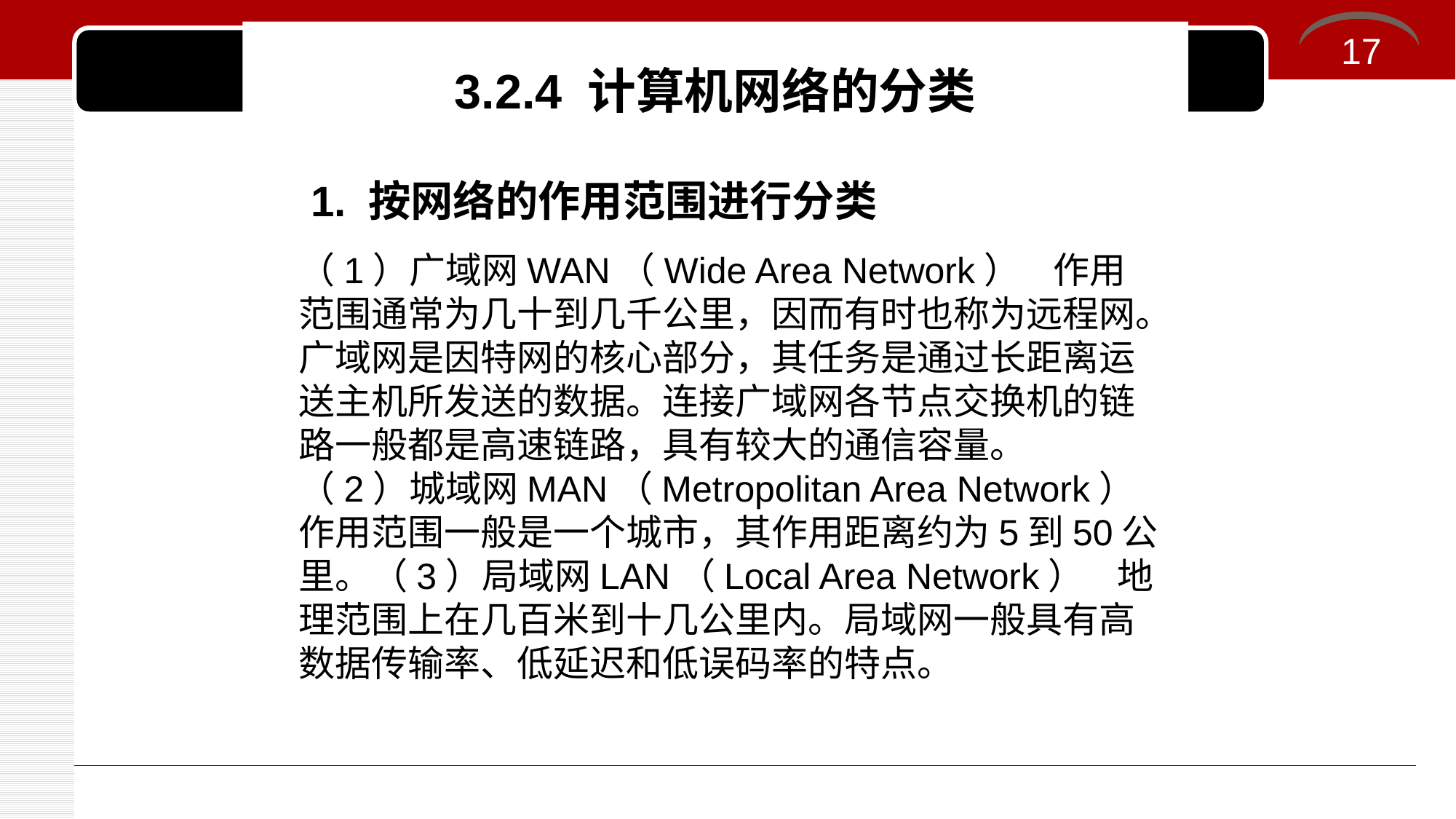

# 3.2.4 计算机网络的分类
17
1. 按网络的作用范围进行分类
（1）广域网WAN（Wide Area Network）    作用范围通常为几十到几千公里，因而有时也称为远程网。广域网是因特网的核心部分，其任务是通过长距离运送主机所发送的数据。连接广域网各节点交换机的链路一般都是高速链路，具有较大的通信容量。
（2）城域网MAN（Metropolitan Area Network）    作用范围一般是一个城市，其作用距离约为5到50公里。（3）局域网LAN（Local Area Network）    地理范围上在几百米到十几公里内。局域网一般具有高数据传输率、低延迟和低误码率的特点。